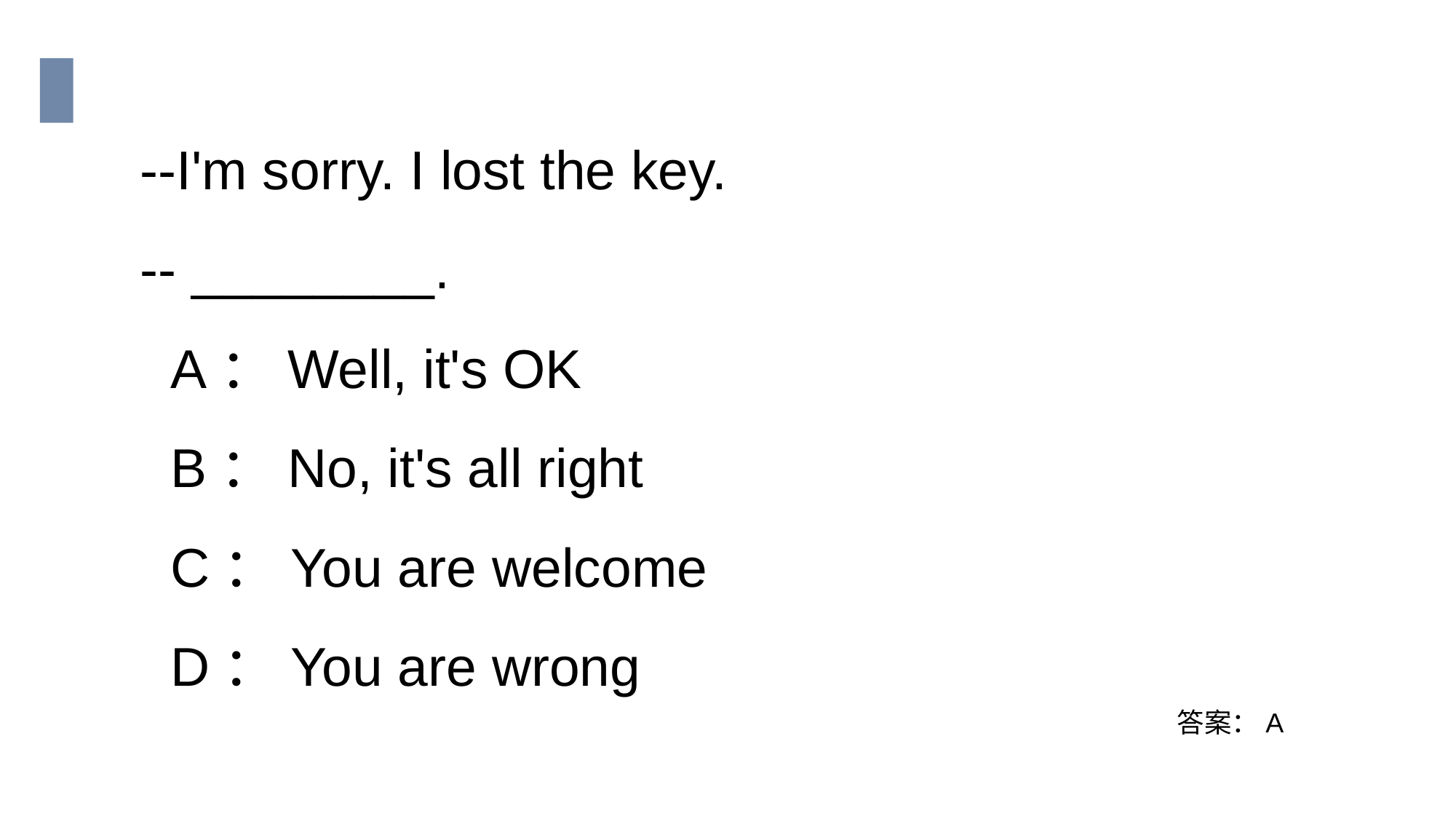

--I'm sorry. I lost the key.
-- ________.
  A：Well, it's OK
  B：No, it's all right
  C：You are welcome
  D：You are wrong
答案：A